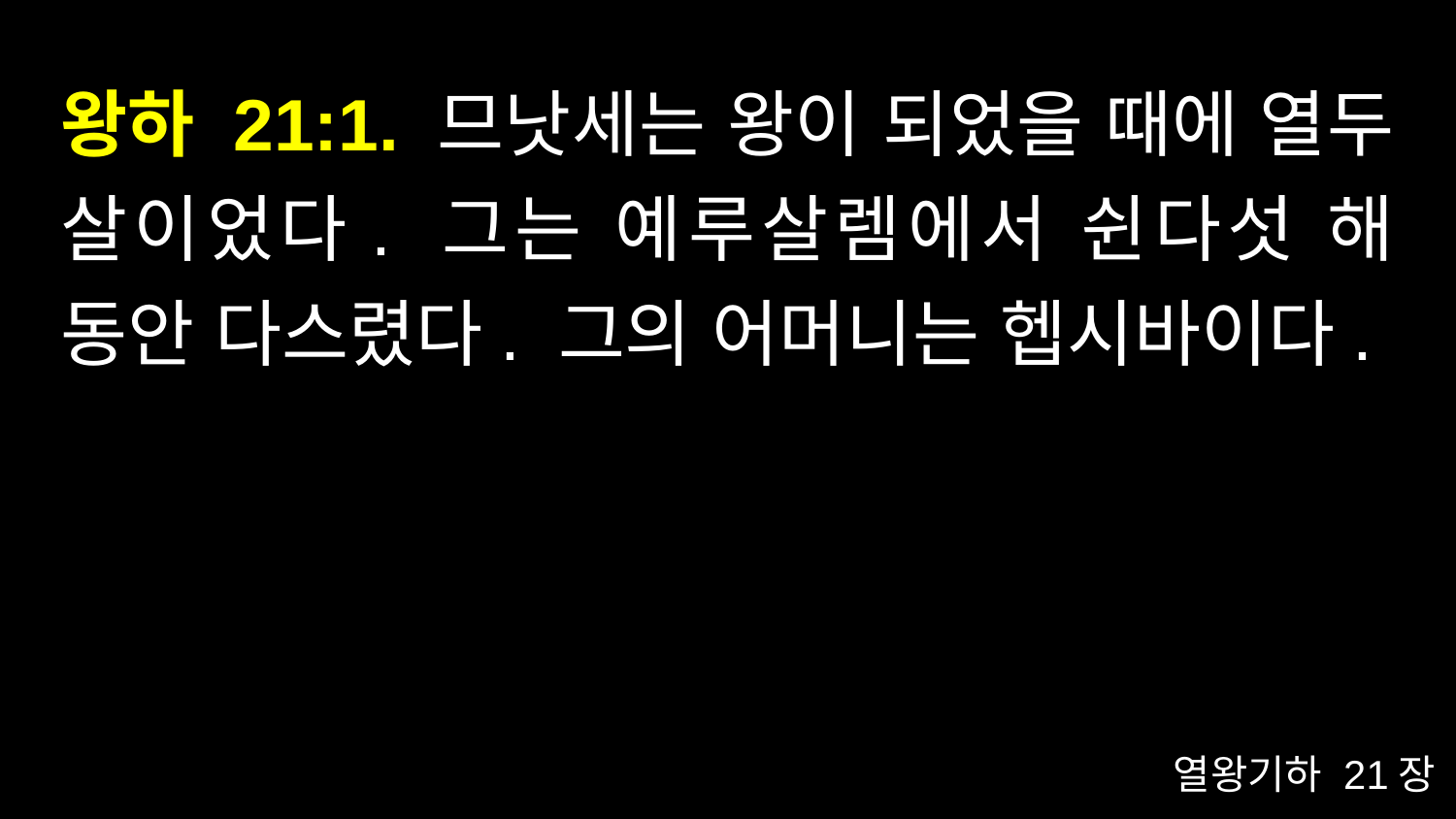

# 왕하 21:1. 므낫세는 왕이 되었을 때에 열두 살이었다. 그는 예루살렘에서 쉰다섯 해 동안 다스렸다. 그의 어머니는 헵시바이다.
열왕기하 21장